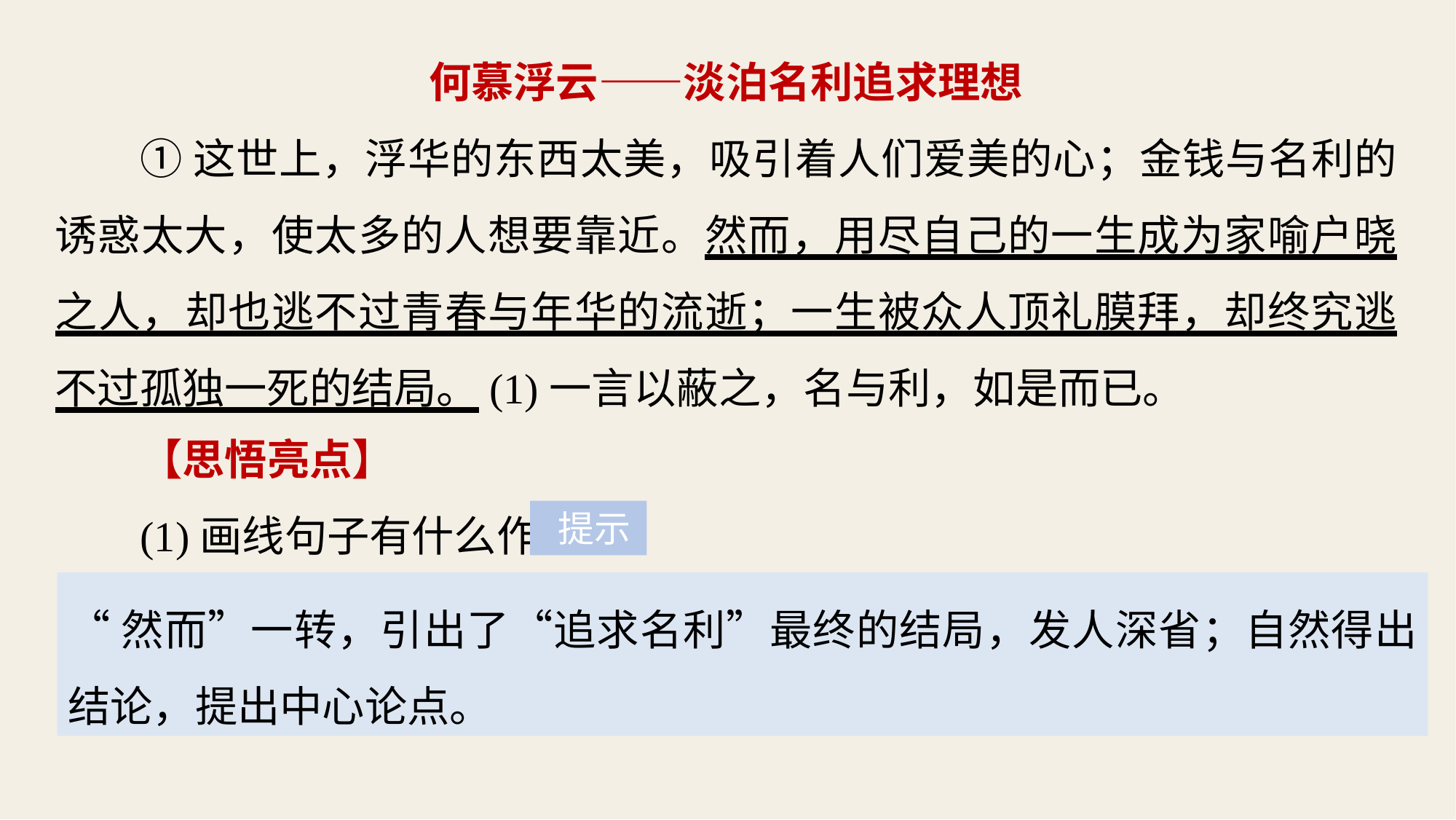

何慕浮云——淡泊名利追求理想
①这世上，浮华的东西太美，吸引着人们爱美的心；金钱与名利的诱惑太大，使太多的人想要靠近。然而，用尽自己的一生成为家喻户晓之人，却也逃不过青春与年华的流逝；一生被众人顶礼膜拜，却终究逃不过孤独一死的结局。(1)一言以蔽之，名与利，如是而已。
【思悟亮点】
(1)画线句子有什么作用？
 提示
“然而”一转，引出了“追求名利”最终的结局，发人深省；自然得出结论，提出中心论点。